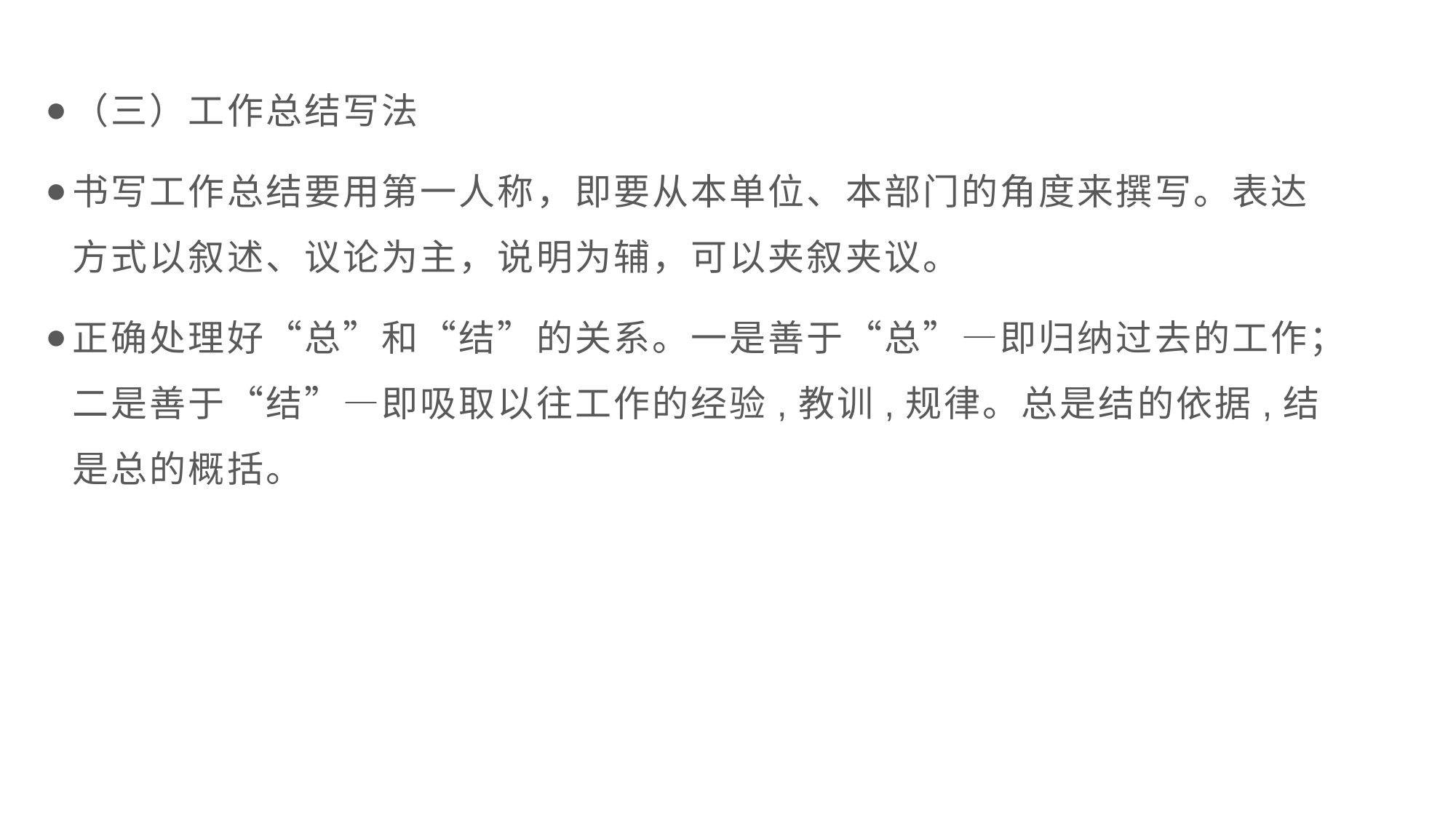

（三）工作总结写法
书写工作总结要用第一人称，即要从本单位、本部门的角度来撰写。表达方式以叙述、议论为主，说明为辅，可以夹叙夹议。
正确处理好“总”和“结”的关系。一是善于“总”—即归纳过去的工作；二是善于“结”—即吸取以往工作的经验,教训,规律。总是结的依据,结是总的概括。